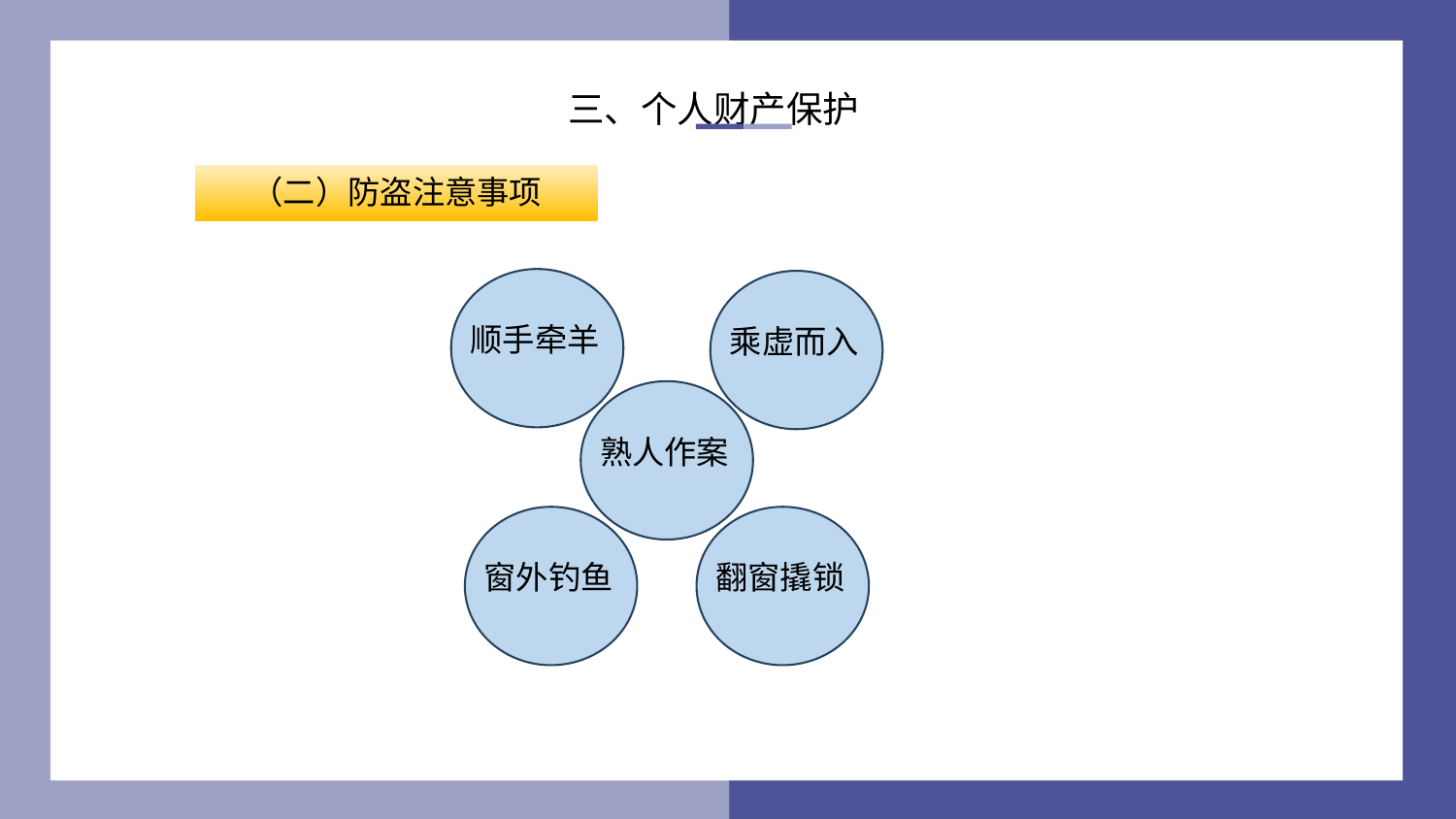

三、个人财产保护

（二）防盗注意事项

顺手牵羊

乘虚而入

熟人作案

窗外钓鱼

翻窗撬锁